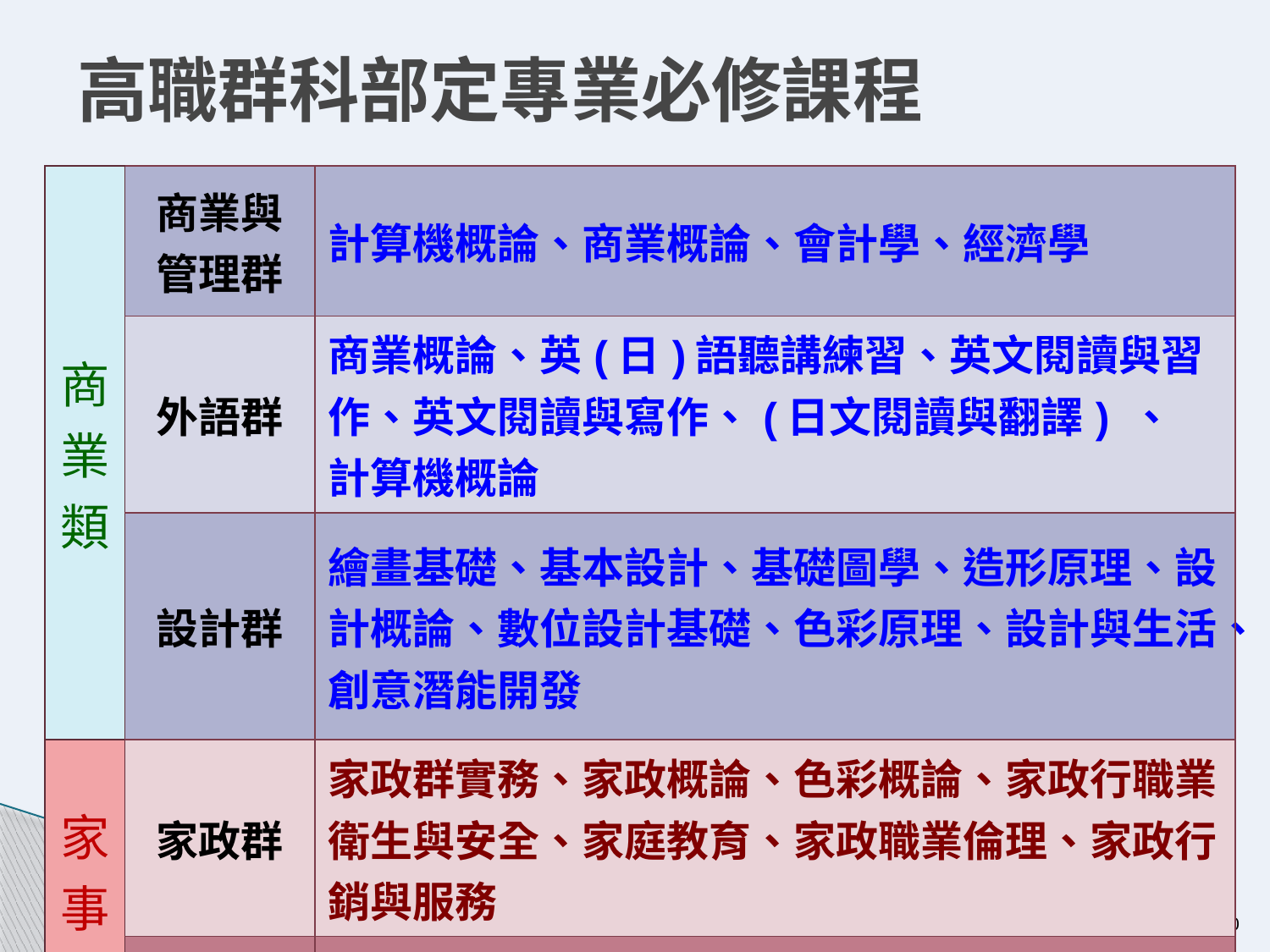

# 高職群科部定專業必修課程
| 商業類 | 商業與 管理群 | 計算機概論、商業概論、會計學、經濟學 |
| --- | --- | --- |
|  | 外語群 | 商業概論、英(日)語聽講練習、英文閱讀與習作、英文閱讀與寫作、(日文閱讀與翻譯) 、 計算機概論 |
|  | 設計群 | 繪畫基礎、基本設計、基礎圖學、造形原理、設計概論、數位設計基礎、色彩原理、設計與生活、創意潛能開發 |
| 家事類 | 家政群 | 家政群實務、家政概論、色彩概論、家政行職業衛生與安全、家庭教育、家政職業倫理、家政行銷與服務 |
|  | 餐旅群 | 餐旅英文與會話、餐旅概論、餐旅服務、 飲料與調酒 |
10